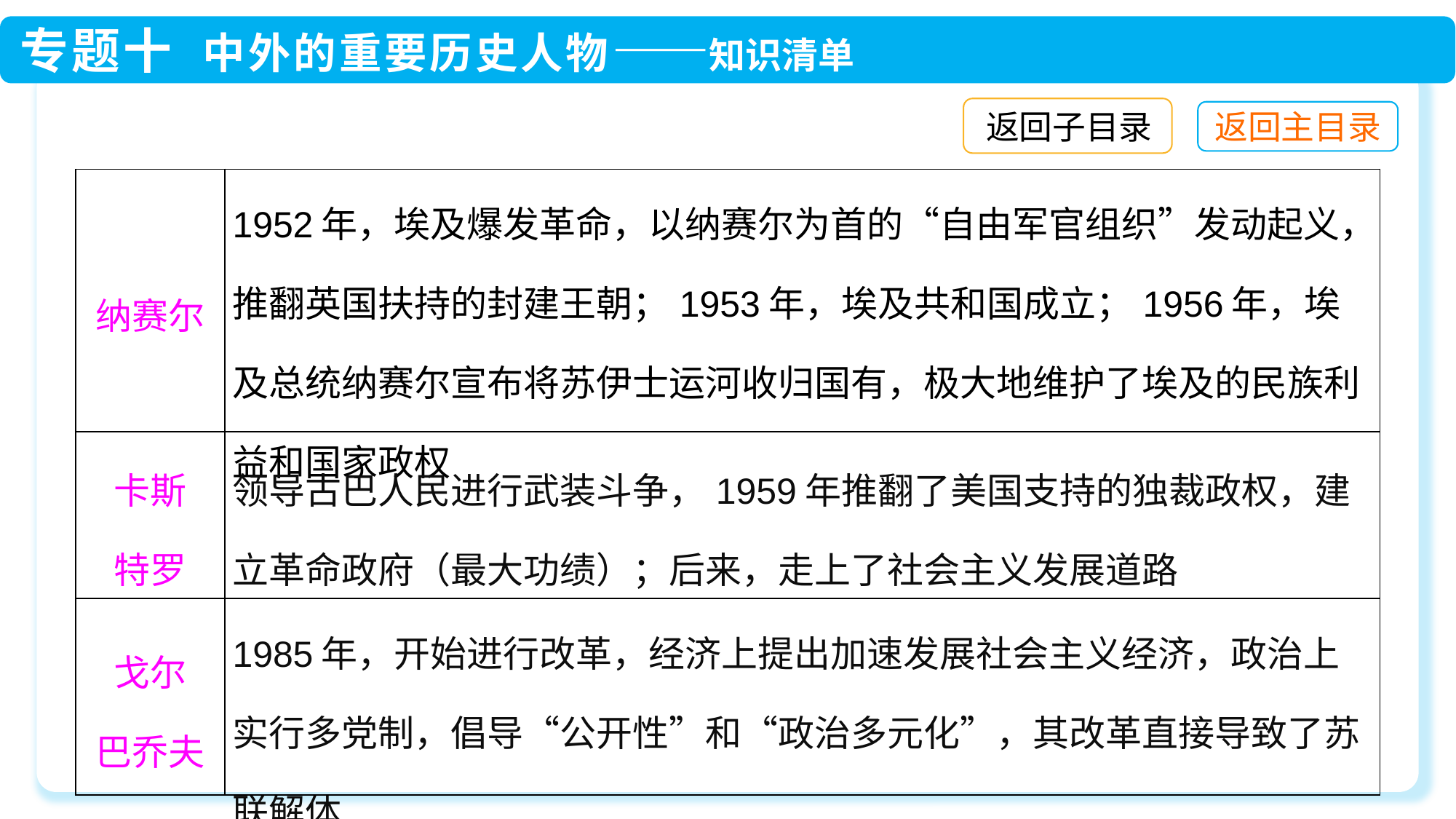

返回子目录
| 纳赛尔 | 1952年，埃及爆发革命，以纳赛尔为首的“自由军官组织”发动起义，推翻英国扶持的封建王朝；1953年，埃及共和国成立；1956年，埃及总统纳赛尔宣布将苏伊士运河收归国有，极大地维护了埃及的民族利益和国家政权 |
| --- | --- |
| 卡斯 特罗 | 领导古巴人民进行武装斗争，1959年推翻了美国支持的独裁政权，建立革命政府（最大功绩）；后来，走上了社会主义发展道路 |
| 戈尔 巴乔夫 | 1985年，开始进行改革，经济上提出加速发展社会主义经济，政治上实行多党制，倡导“公开性”和“政治多元化”，其改革直接导致了苏联解体 |